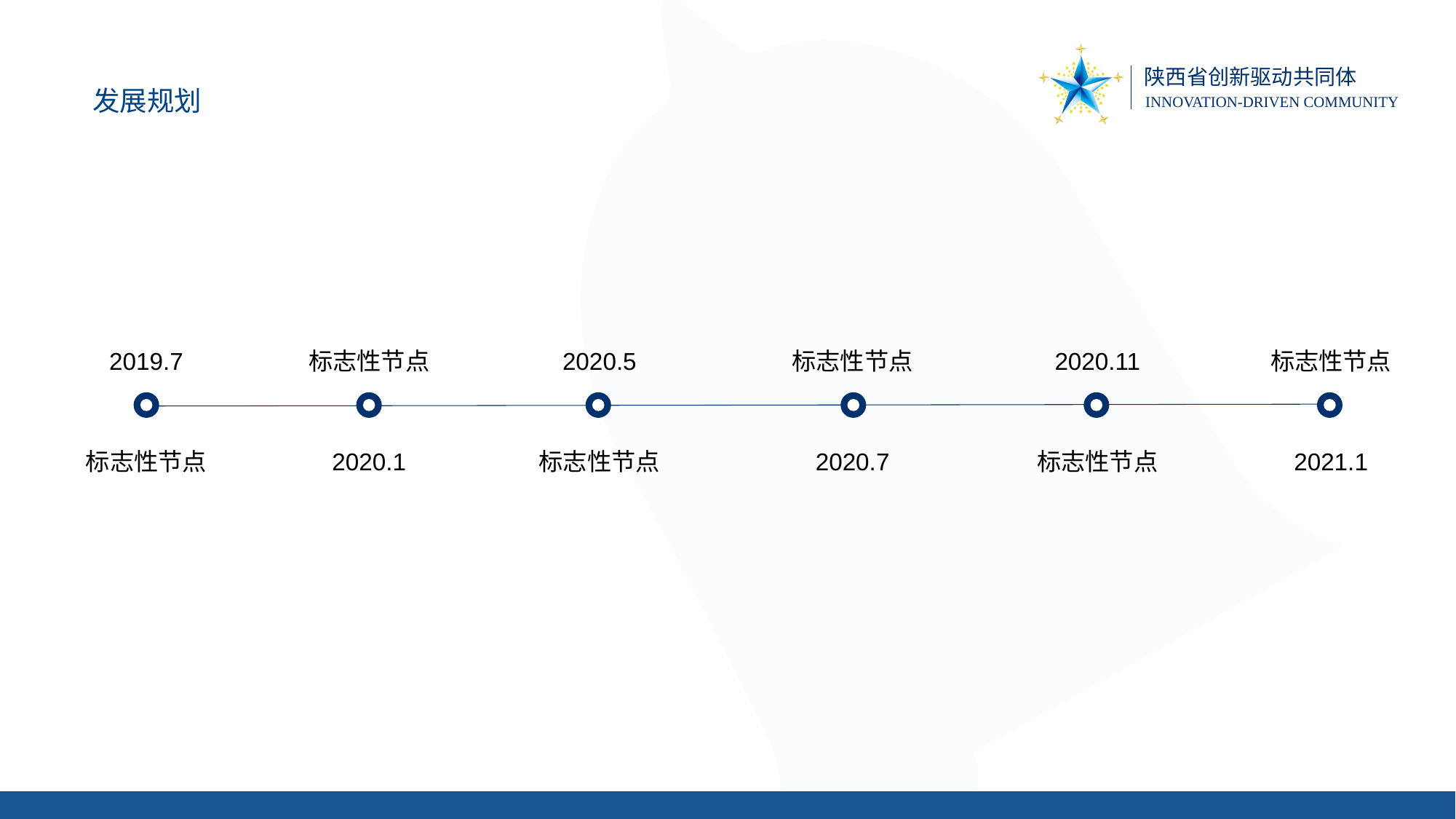

发展规划
2019.7
标志性节点
2020.5
标志性节点
2020.11
标志性节点

标志性节点
2020.1
标志性节点
2020.7
标志性节点
2021.1